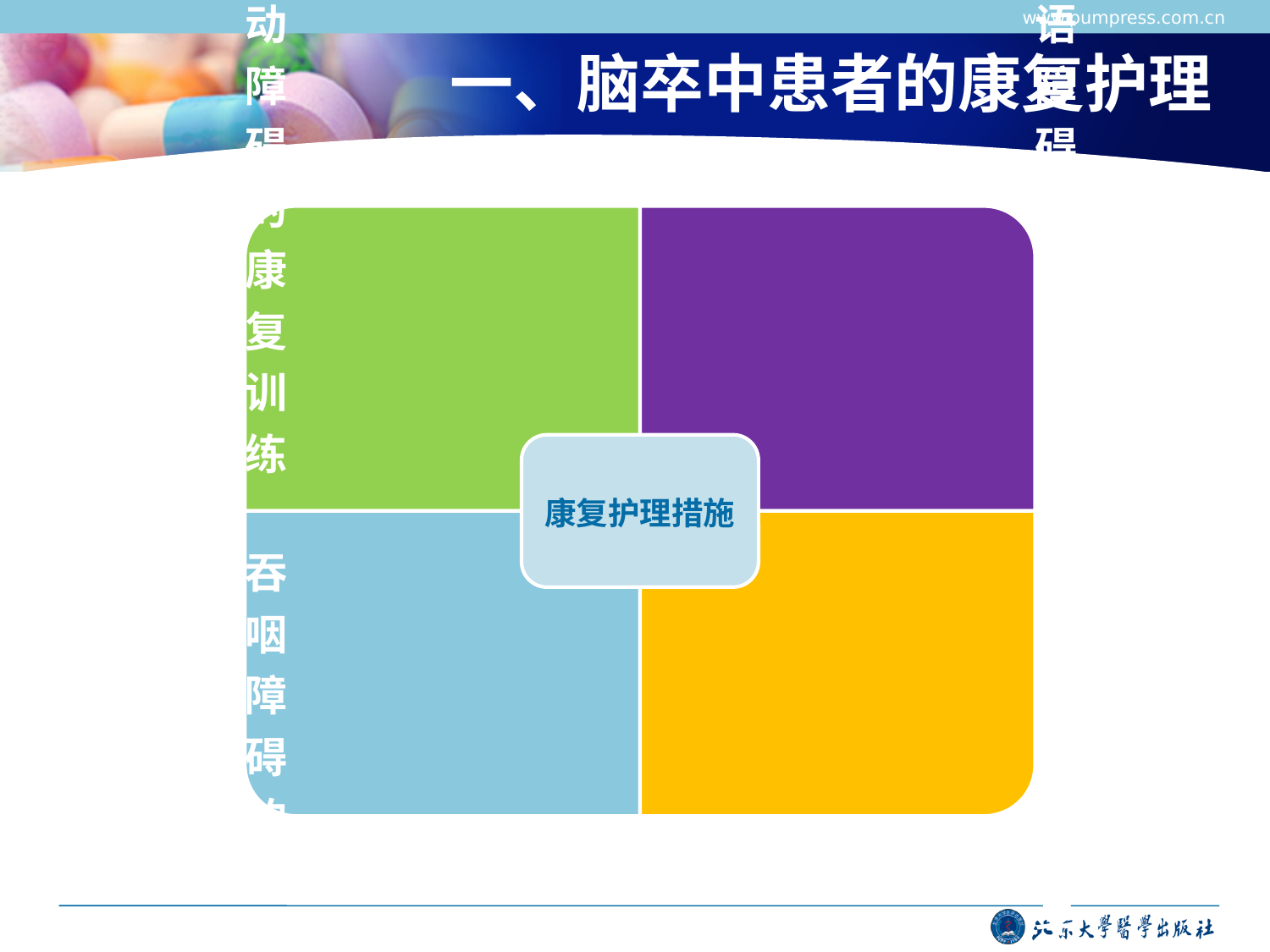

www.pumpress.com.cn
# 一、脑卒中患者的康复护理
康复护理措施
的康复训练
的康复护理
吞咽障碍
的康复护理
并发症
的康复护理